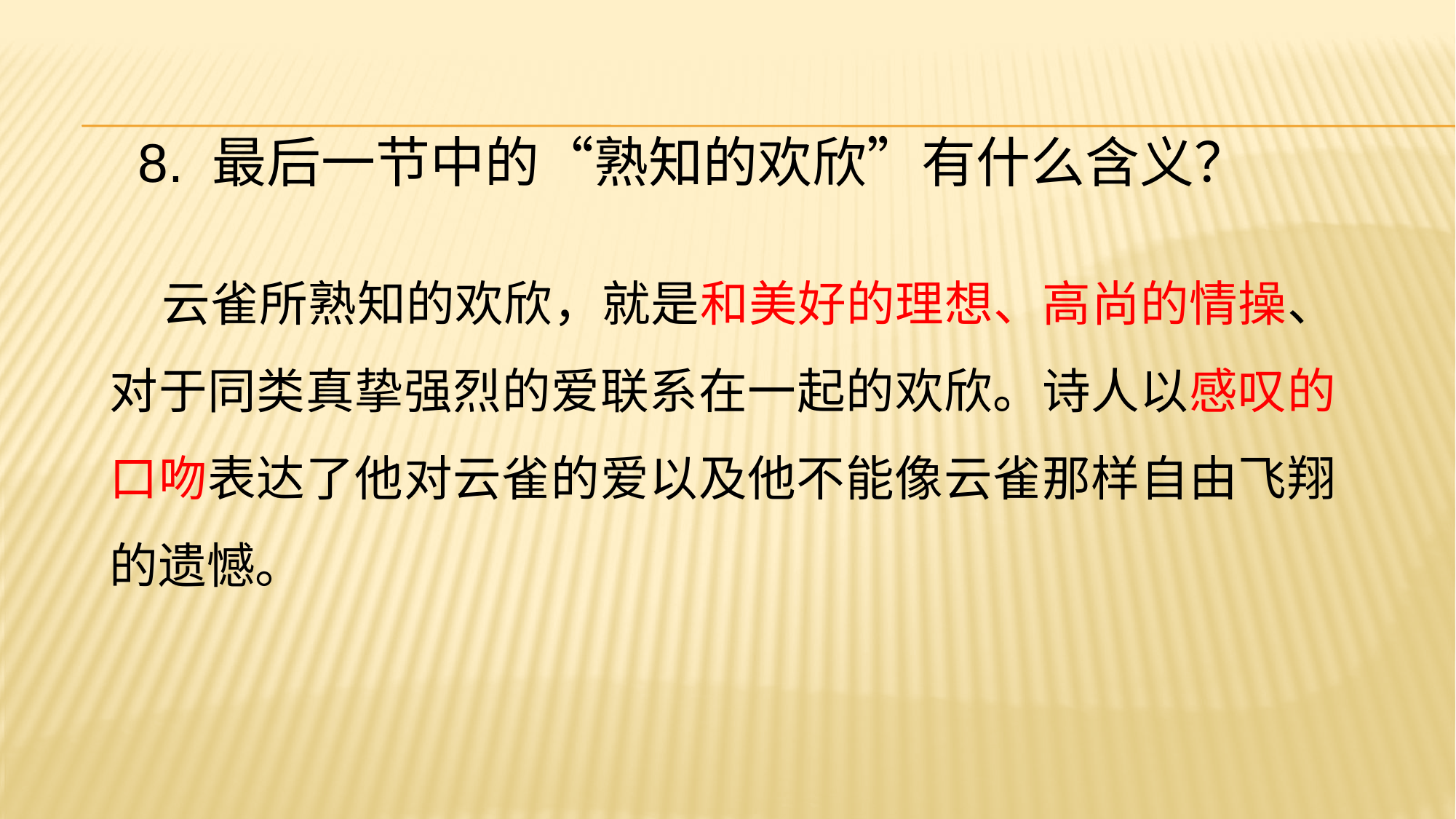

8. 最后一节中的“熟知的欢欣”有什么含义？
     云雀所熟知的欢欣，就是和美好的理想、高尚的情操、对于同类真挚强烈的爱联系在一起的欢欣。诗人以感叹的口吻表达了他对云雀的爱以及他不能像云雀那样自由飞翔的遗憾。